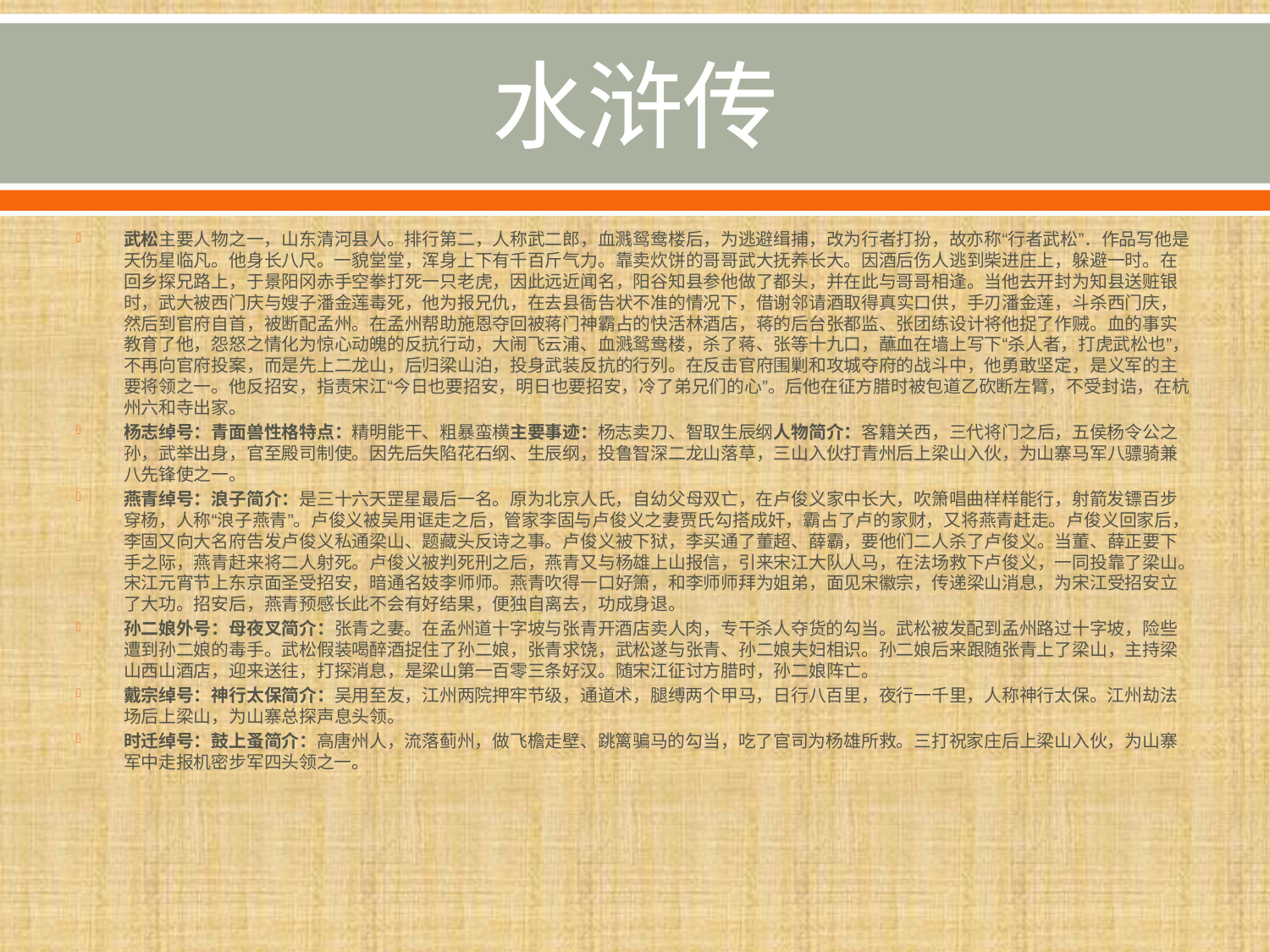

# 水浒传
武松主要人物之一，山东清河县人。排行第二，人称武二郎，血溅鸳鸯楼后，为逃避缉捕，改为行者打扮，故亦称“行者武松”．作品写他是天伤星临凡。他身长八尺。一貌堂堂，浑身上下有千百斤气力。靠卖炊饼的哥哥武大抚养长大。因酒后伤人逃到柴进庄上，躲避一时。在回乡探兄路上，于景阳冈赤手空拳打死一只老虎，因此远近闻名，阳谷知县参他做了都头，并在此与哥哥相逢。当他去开封为知县送赃银时，武大被西门庆与嫂子潘金莲毒死，他为报兄仇，在去县衙告状不准的情况下，借谢邻请酒取得真实口供，手刃潘金莲，斗杀西门庆，然后到官府自首，被断配孟州。在孟州帮助施恩夺回被蒋门神霸占的快活林酒店，蒋的后台张都监、张团练设计将他捉了作贼。血的事实教育了他，怨怒之情化为惊心动魄的反抗行动，大闹飞云浦、血溅鸳鸯楼，杀了蒋、张等十九口，蘸血在墙上写下“杀人者，打虎武松也”，不再向官府投案，而是先上二龙山，后归梁山泊，投身武装反抗的行列。在反击官府围剿和攻城夺府的战斗中，他勇敢坚定，是义军的主要将领之一。他反招安，指责宋江“今日也要招安，明日也要招安，冷了弟兄们的心”。后他在征方腊时被包道乙砍断左臂，不受封诰，在杭州六和寺出家。
杨志绰号：青面兽性格特点：精明能干、粗暴蛮横主要事迹：杨志卖刀、智取生辰纲人物简介：客籍关西，三代将门之后，五侯杨令公之孙，武举出身，官至殿司制使。因先后失陷花石纲、生辰纲，投鲁智深二龙山落草，三山入伙打青州后上梁山入伙，为山寨马军八骠骑兼八先锋使之一。
燕青绰号：浪子简介：是三十六天罡星最后一名。原为北京人氏，自幼父母双亡，在卢俊义家中长大，吹箫唱曲样样能行，射箭发镖百步穿杨，人称“浪子燕青”。卢俊义被吴用诓走之后，管家李固与卢俊义之妻贾氏勾搭成奸，霸占了卢的家财，又将燕青赶走。卢俊义回家后，李固又向大名府告发卢俊义私通梁山、题藏头反诗之事。卢俊义被下狱，李买通了董超、薛霸，要他们二人杀了卢俊义。当董、薛正要下手之际，燕青赶来将二人射死。卢俊义被判死刑之后，燕青又与杨雄上山报信，引来宋江大队人马，在法场救下卢俊义，一同投靠了梁山。宋江元宵节上东京面圣受招安，暗通名妓李师师。燕青吹得一口好箫，和李师师拜为姐弟，面见宋徽宗，传递梁山消息，为宋江受招安立了大功。招安后，燕青预感长此不会有好结果，便独自离去，功成身退。
孙二娘外号：母夜叉简介：张青之妻。在孟州道十字坡与张青开酒店卖人肉，专干杀人夺货的勾当。武松被发配到孟州路过十字坡，险些遭到孙二娘的毒手。武松假装喝醉酒捉住了孙二娘，张青求饶，武松遂与张青、孙二娘夫妇相识。孙二娘后来跟随张青上了梁山，主持梁山西山酒店，迎来送往，打探消息，是梁山第一百零三条好汉。随宋江征讨方腊时，孙二娘阵亡。
戴宗绰号：神行太保简介：吴用至友，江州两院押牢节级，通道术，腿缚两个甲马，日行八百里，夜行一千里，人称神行太保。江州劫法场后上梁山，为山寨总探声息头领。
时迁绰号：鼓上蚤简介：高唐州人，流落蓟州，做飞檐走壁、跳篱骗马的勾当，吃了官司为杨雄所救。三打祝家庄后上梁山入伙，为山寨军中走报机密步军四头领之一。